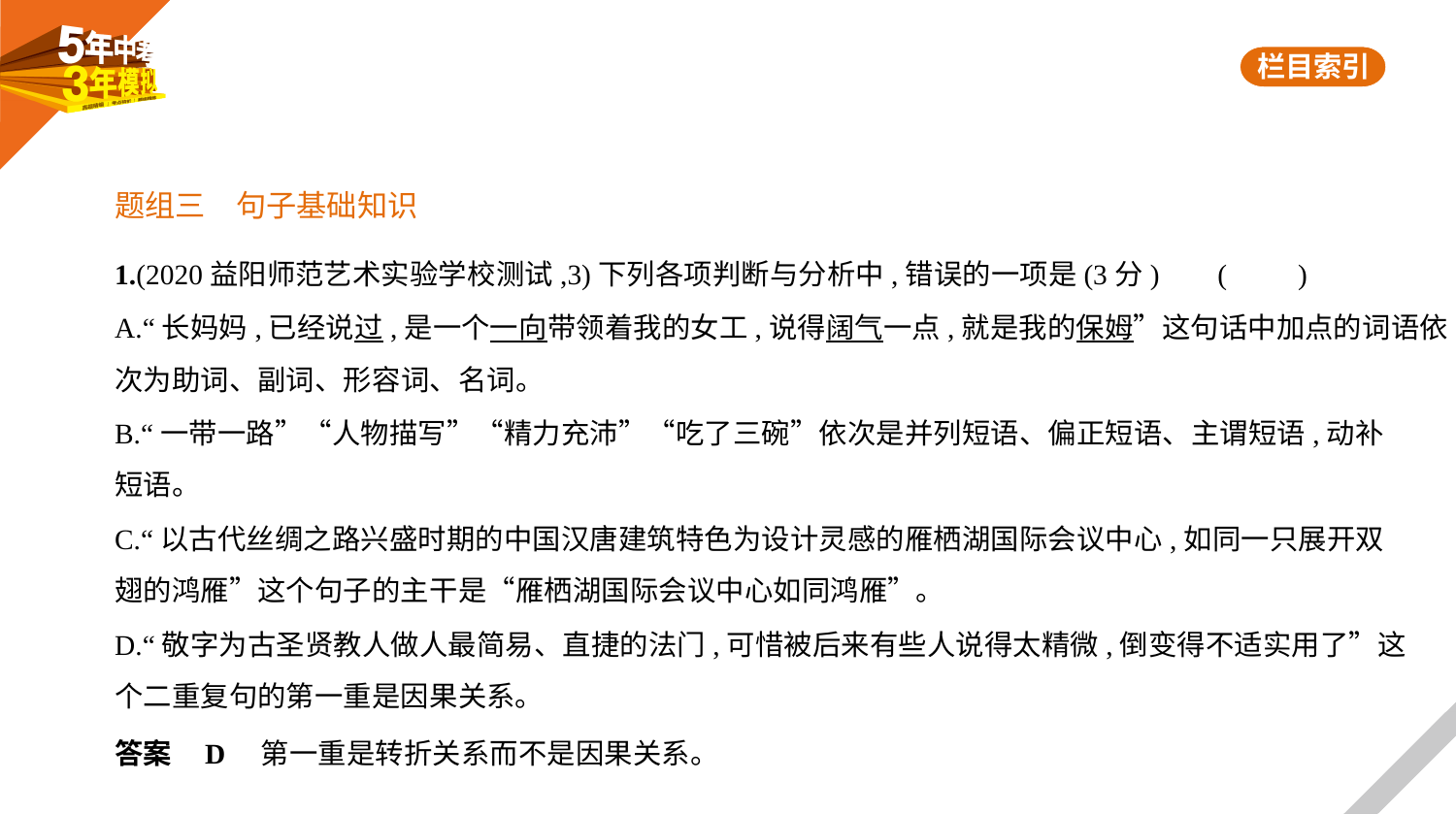

题组三　句子基础知识
1.(2020益阳师范艺术实验学校测试,3)下列各项判断与分析中,错误的一项是(3分)     (　　)
A.“长妈妈,已经说过,是一个一向带领着我的女工,说得阔气一点,就是我的保姆”这句话中加点的词语依
次为助词、副词、形容词、名词。
B.“一带一路”“人物描写”“精力充沛”“吃了三碗”依次是并列短语、偏正短语、主谓短语,动补
短语。
C.“以古代丝绸之路兴盛时期的中国汉唐建筑特色为设计灵感的雁栖湖国际会议中心,如同一只展开双
翅的鸿雁”这个句子的主干是“雁栖湖国际会议中心如同鸿雁”。
D.“敬字为古圣贤教人做人最简易、直捷的法门,可惜被后来有些人说得太精微,倒变得不适实用了”这
个二重复句的第一重是因果关系。
答案    D　第一重是转折关系而不是因果关系。